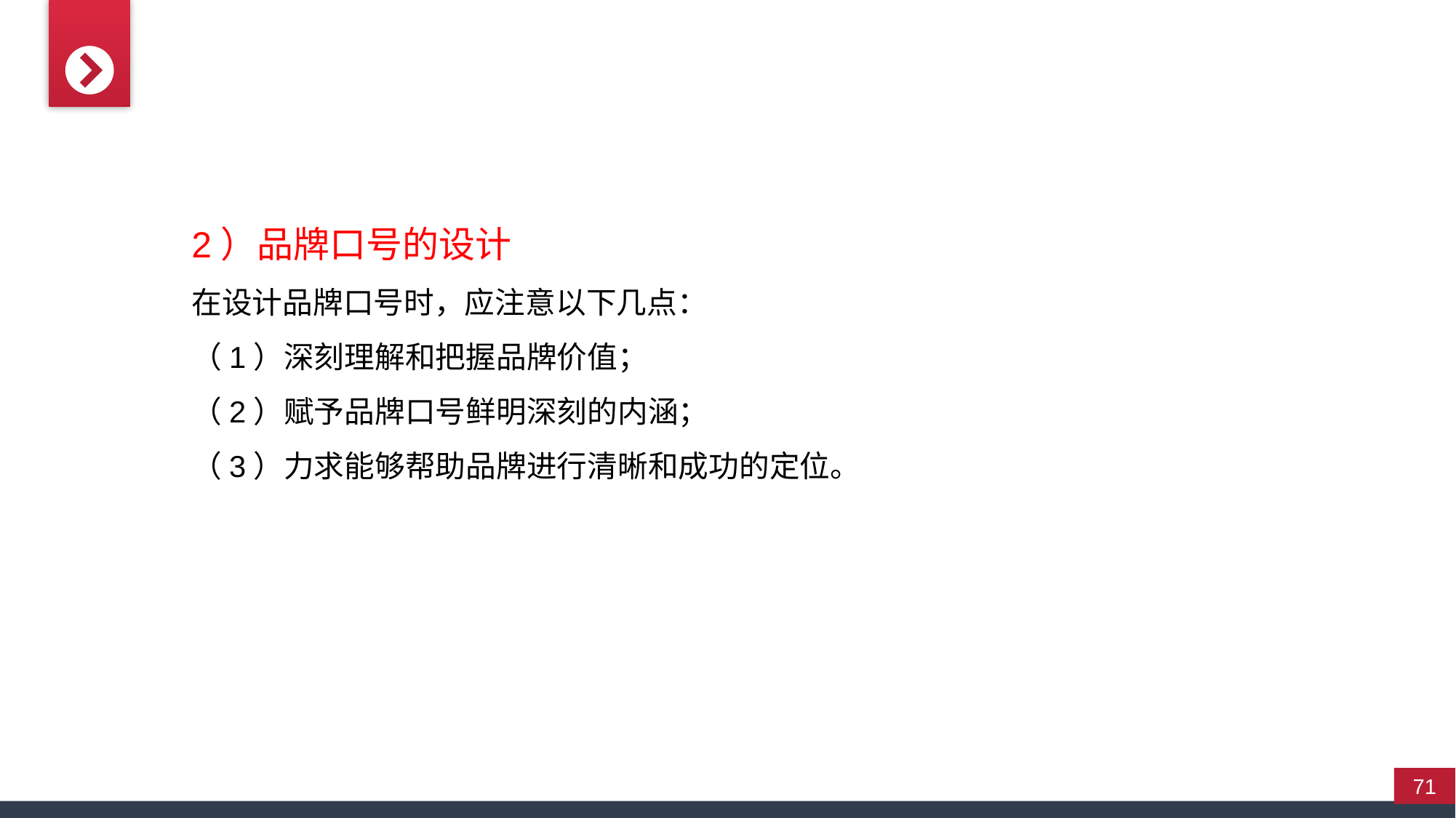

2）品牌口号的设计
在设计品牌口号时，应注意以下几点：
（1）深刻理解和把握品牌价值；
（2）赋予品牌口号鲜明深刻的内涵；
（3）力求能够帮助品牌进行清晰和成功的定位。